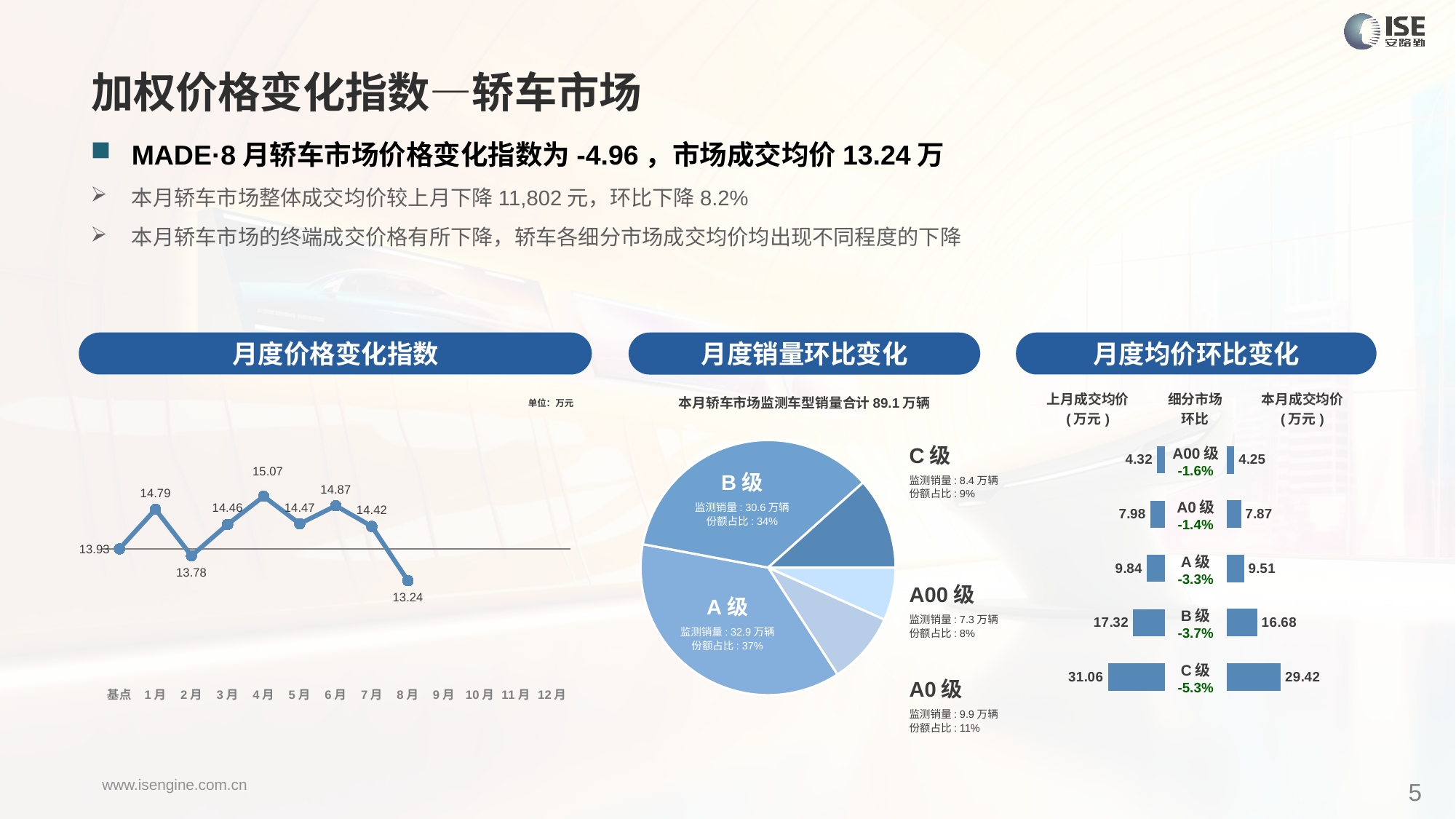

加权价格变化指数—轿车市场
MADE·8月轿车市场价格变化指数为-4.96，市场成交均价13.24万
本月轿车市场整体成交均价较上月下降11,802元，环比下降8.2%
本月轿车市场的终端成交价格有所下降，轿车各细分市场成交均价均出现不同程度的下降
月度价格变化指数

月度均价环比变化

月度销量环比变化

### Chart

| Category | Y2024 |
|---|---|
| 基点 | 0.0 |
| 1月 | 6.179169729848333 |
| 2月 | -1.08 |
| 3月 | 3.83 |
| 4月 | 8.22 |
| 5月 | 3.93 |
| 6月 | 6.75 |
| 7月 | 3.52 |
| 8月 | -4.96 |
| 9月 | None |
| 10月 | None |
| 11月 | None |
| 12月 | None |
本月轿车市场监测车型销量合计89.1万辆
| 上月成交均价 (万元) | 细分市场 环比 | 本月成交均价 (万元) |
| --- | --- | --- |
单位：万元

### Chart

| Category | 细分市场 |
|---|---|
| A00级 | 54597.0 |
| A0级 | 74590.0 |
| A级 | 302709.0 |
| B级 | 289077.0 |
| C级 | 94771.0 |
C级
监测销量: 8.4万辆
份额占比: 9%
| A00级 -1.6% |
| --- |
| A0级 -1.4% |
| A级 -3.3% |
| B级 -3.7% |
| C级 -5.3% |

### Chart

| Category | 成交均价 |
|---|---|
| A00 | 4.32 |
| A0 | 7.98 |
| A | 9.84 |
| B | 17.32 |
| C | 31.06 |

### Chart

| Category | 金额 |
|---|---|
| A00 | 4.252599931856898 |
| A0 | 7.867107157339821 |
| A | 9.510091460259686 |
| B | 16.680004470010147 |
| C | 29.421070236505805 |
B级
监测销量: 30.6万辆
份额占比: 34%
A00级
监测销量: 7.3万辆
份额占比: 8%
A级
监测销量: 32.9万辆
份额占比: 37%
A0级
监测销量: 9.9万辆
份额占比: 11%
5